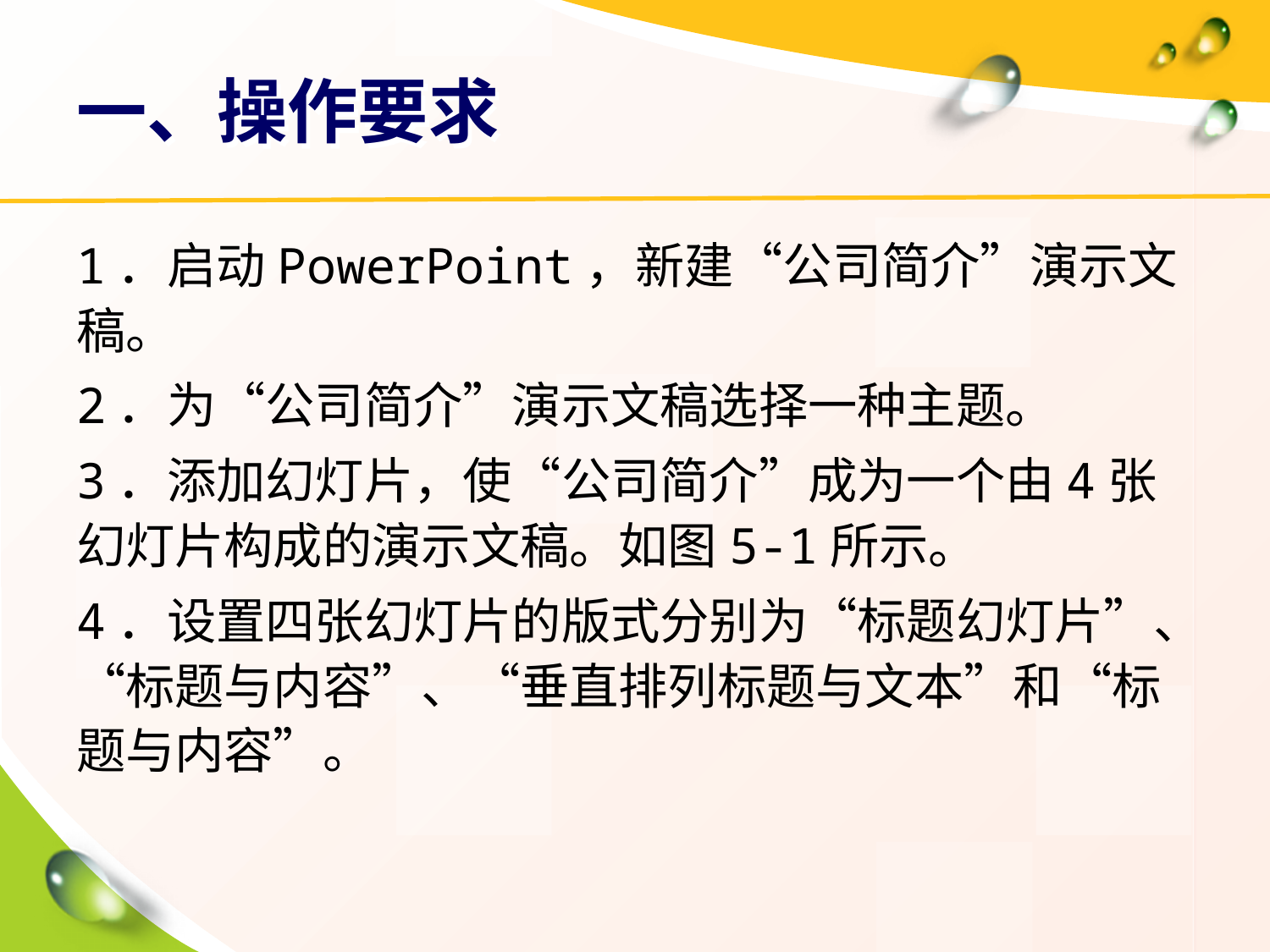

# 一、操作要求
1．启动PowerPoint，新建“公司简介”演示文稿。
2．为“公司简介”演示文稿选择一种主题。
3．添加幻灯片，使“公司简介”成为一个由4张幻灯片构成的演示文稿。如图5-1所示。
4．设置四张幻灯片的版式分别为“标题幻灯片”、“标题与内容”、“垂直排列标题与文本”和“标题与内容”。